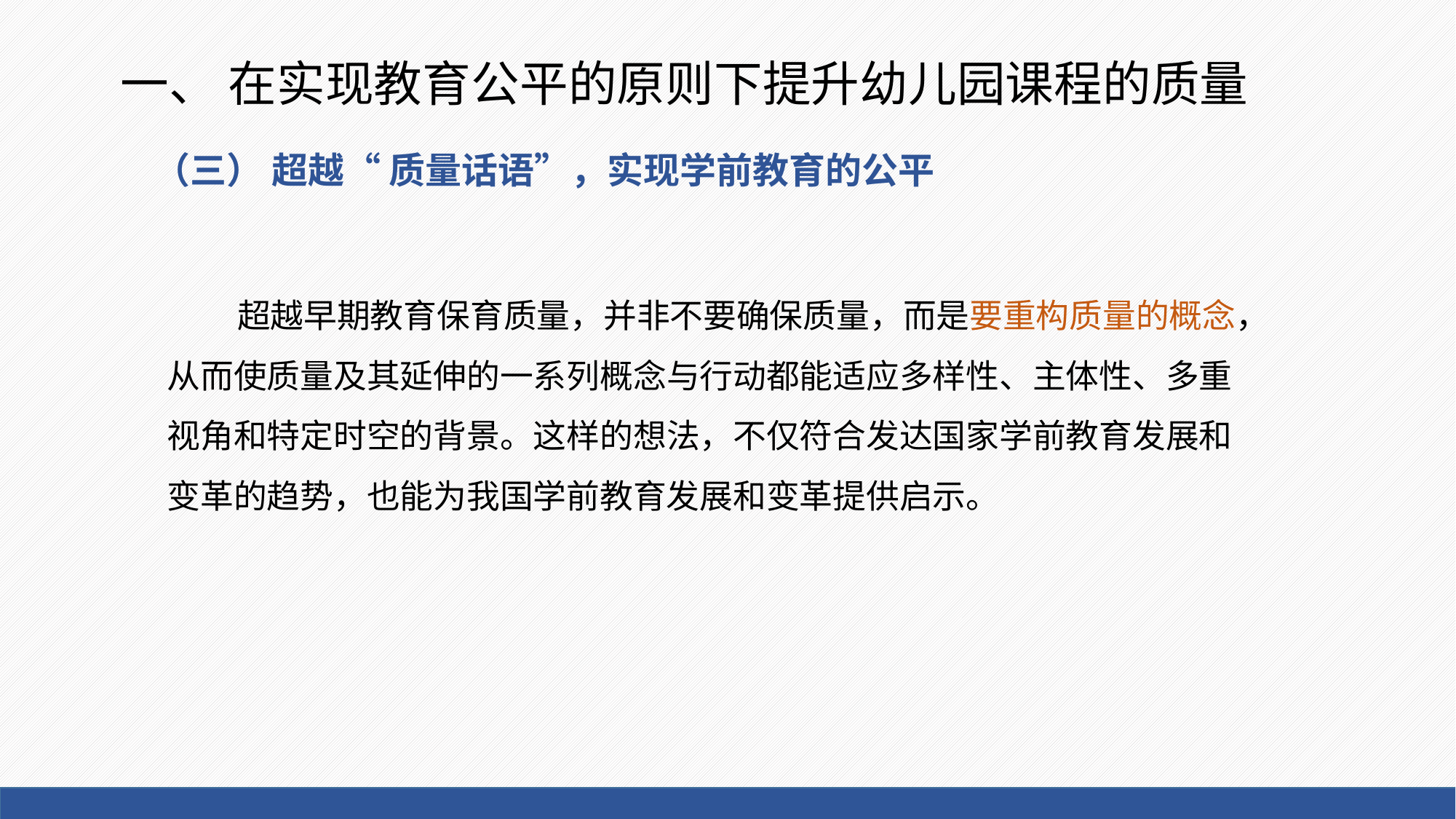

# 一、 在实现教育公平的原则下提升幼儿园课程的质量
（三） 超越“ 质量话语”，实现学前教育的公平
 超越早期教育保育质量，并非不要确保质量，而是要重构质量的概念，从而使质量及其延伸的一系列概念与行动都能适应多样性、主体性、多重视角和特定时空的背景。这样的想法，不仅符合发达国家学前教育发展和变革的趋势，也能为我国学前教育发展和变革提供启示。